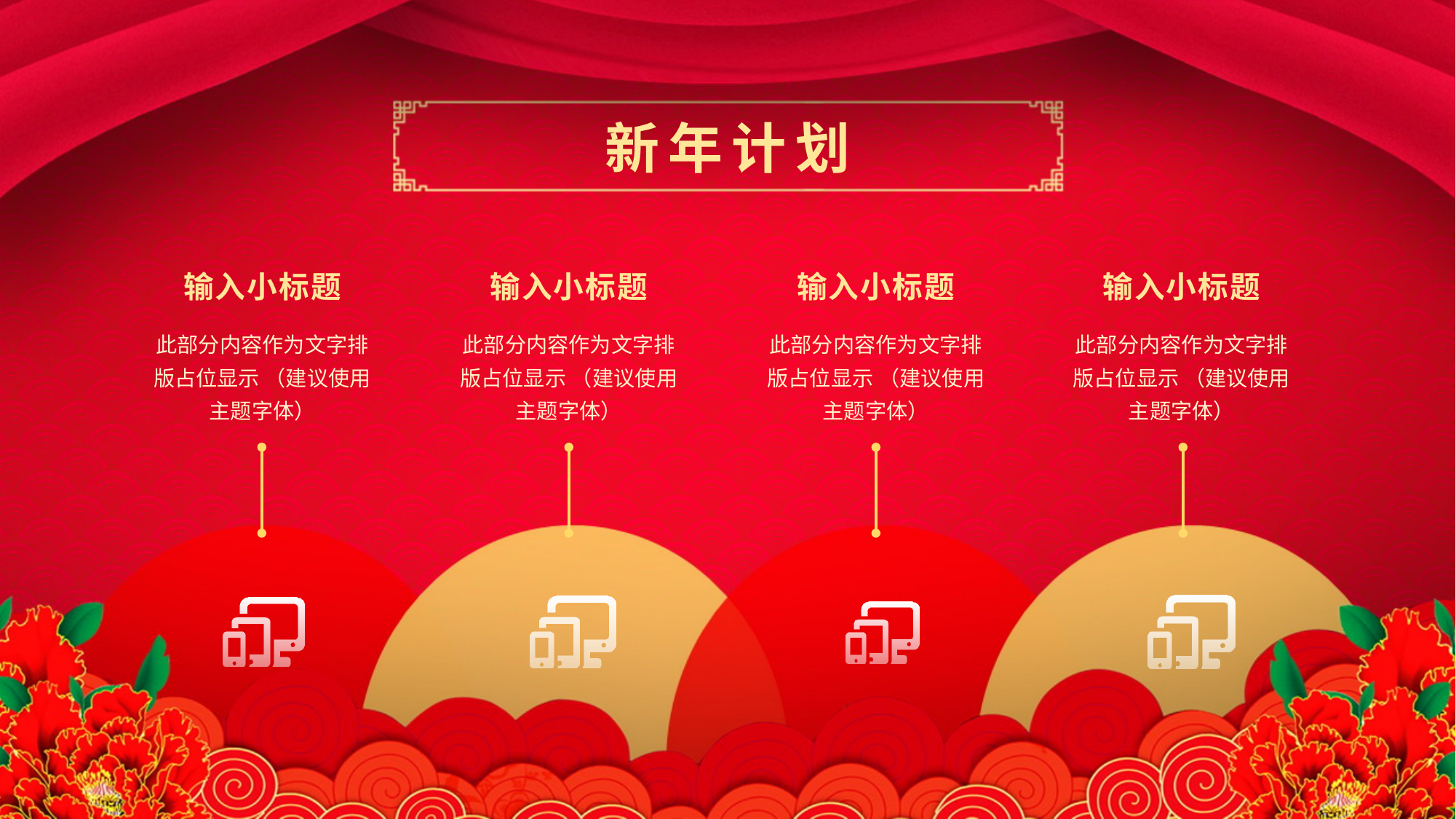

新年计划
输入小标题
输入小标题
输入小标题
输入小标题
此部分内容作为文字排版占位显示 （建议使用主题字体）
此部分内容作为文字排版占位显示 （建议使用主题字体）
此部分内容作为文字排版占位显示 （建议使用主题字体）
此部分内容作为文字排版占位显示 （建议使用主题字体）